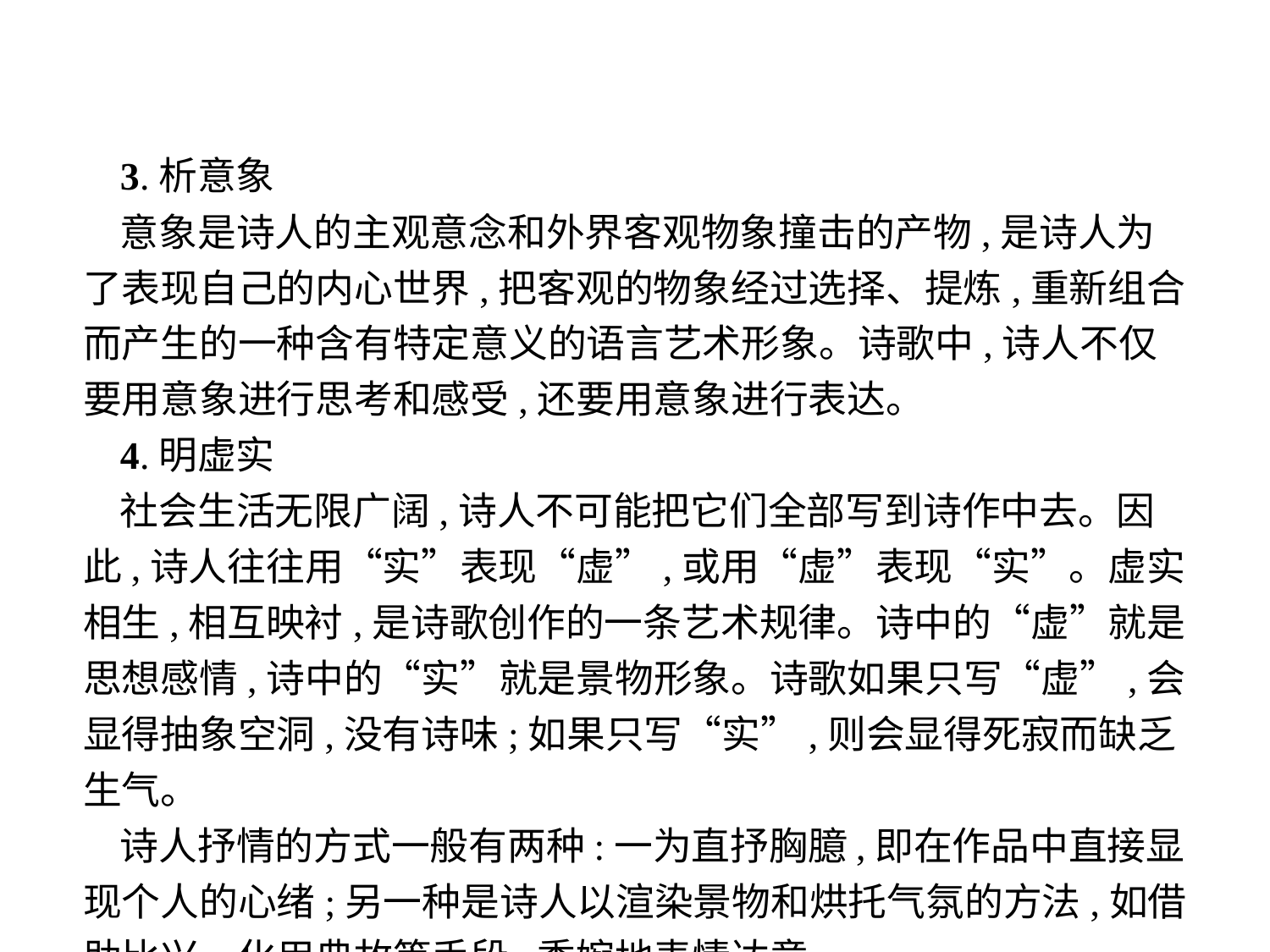

3.析意象
意象是诗人的主观意念和外界客观物象撞击的产物,是诗人为了表现自己的内心世界,把客观的物象经过选择、提炼,重新组合而产生的一种含有特定意义的语言艺术形象。诗歌中,诗人不仅要用意象进行思考和感受,还要用意象进行表达。
4.明虚实
社会生活无限广阔,诗人不可能把它们全部写到诗作中去。因此,诗人往往用“实”表现“虚”,或用“虚”表现“实”。虚实相生,相互映衬,是诗歌创作的一条艺术规律。诗中的“虚”就是思想感情,诗中的“实”就是景物形象。诗歌如果只写“虚”,会显得抽象空洞,没有诗味;如果只写“实”,则会显得死寂而缺乏生气。
诗人抒情的方式一般有两种:一为直抒胸臆,即在作品中直接显现个人的心绪;另一种是诗人以渲染景物和烘托气氛的方法,如借助比兴、化用典故等手段,委婉地表情达意。
-8-